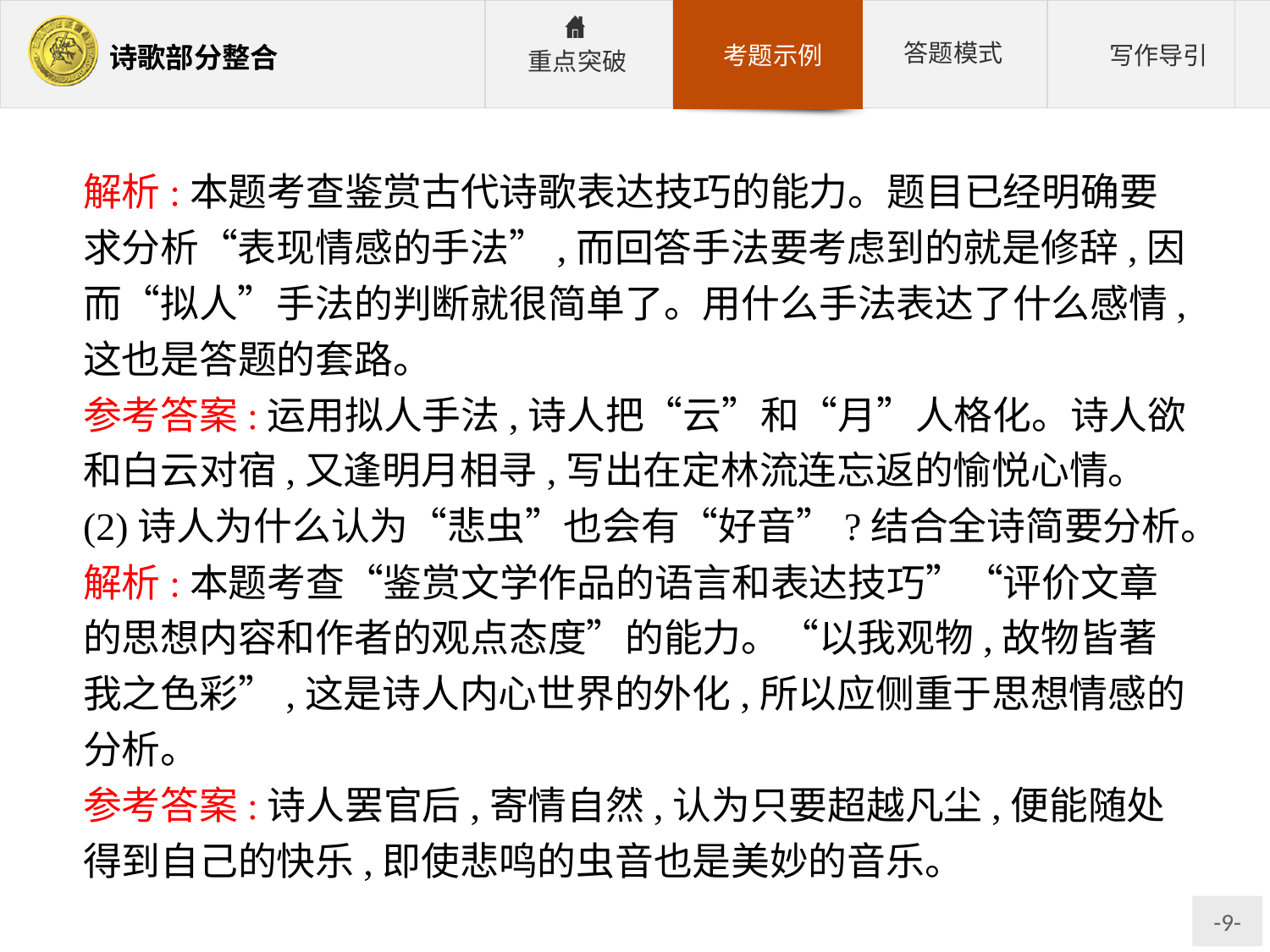

解析:本题考查鉴赏古代诗歌表达技巧的能力。题目已经明确要求分析“表现情感的手法”,而回答手法要考虑到的就是修辞,因而“拟人”手法的判断就很简单了。用什么手法表达了什么感情,这也是答题的套路。
参考答案:运用拟人手法,诗人把“云”和“月”人格化。诗人欲和白云对宿,又逢明月相寻,写出在定林流连忘返的愉悦心情。
(2)诗人为什么认为“悲虫”也会有“好音”?结合全诗简要分析。
解析:本题考查“鉴赏文学作品的语言和表达技巧”“评价文章的思想内容和作者的观点态度”的能力。“以我观物,故物皆著我之色彩”,这是诗人内心世界的外化,所以应侧重于思想情感的分析。
参考答案:诗人罢官后,寄情自然,认为只要超越凡尘,便能随处得到自己的快乐,即使悲鸣的虫音也是美妙的音乐。